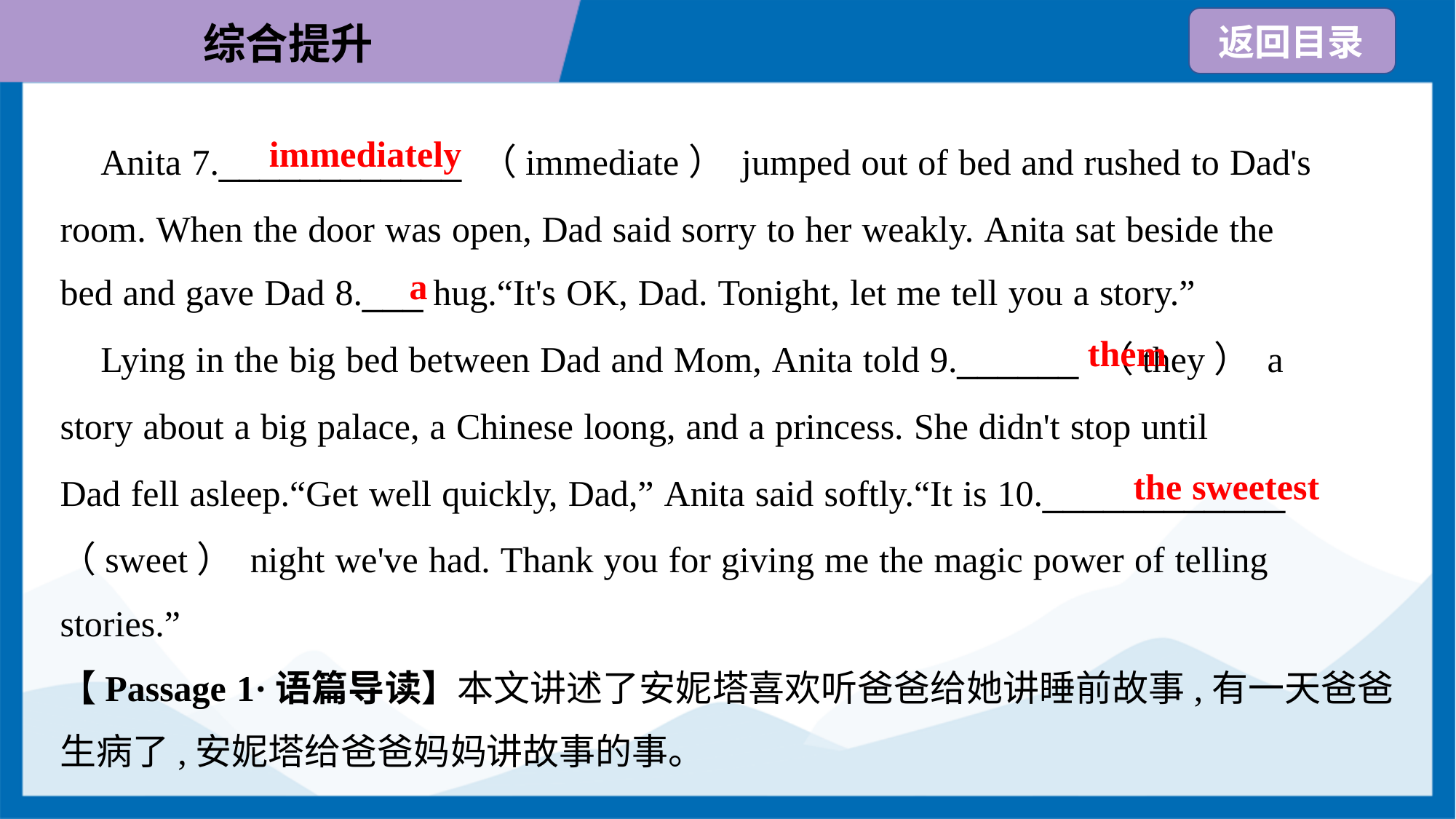

immediately
    Anita 7.____________ （immediate） jumped out of bed and rushed to Dad's
room. When the door was open, Dad said sorry to her weakly. Anita sat beside the
bed and gave Dad 8.___ hug.“It's OK, Dad. Tonight, let me tell you a story.”
a
them
    Lying in the big bed between Dad and Mom, Anita told 9.______ （they） a
story about a big palace, a Chinese loong, and a princess. She didn't stop until
Dad fell asleep.“Get well quickly, Dad,” Anita said softly.“It is 10.____________
（sweet） night we've had. Thank you for giving me the magic power of telling
stories.”
the sweetest
【Passage 1·语篇导读】本文讲述了安妮塔喜欢听爸爸给她讲睡前故事,有一天爸爸
生病了,安妮塔给爸爸妈妈讲故事的事。